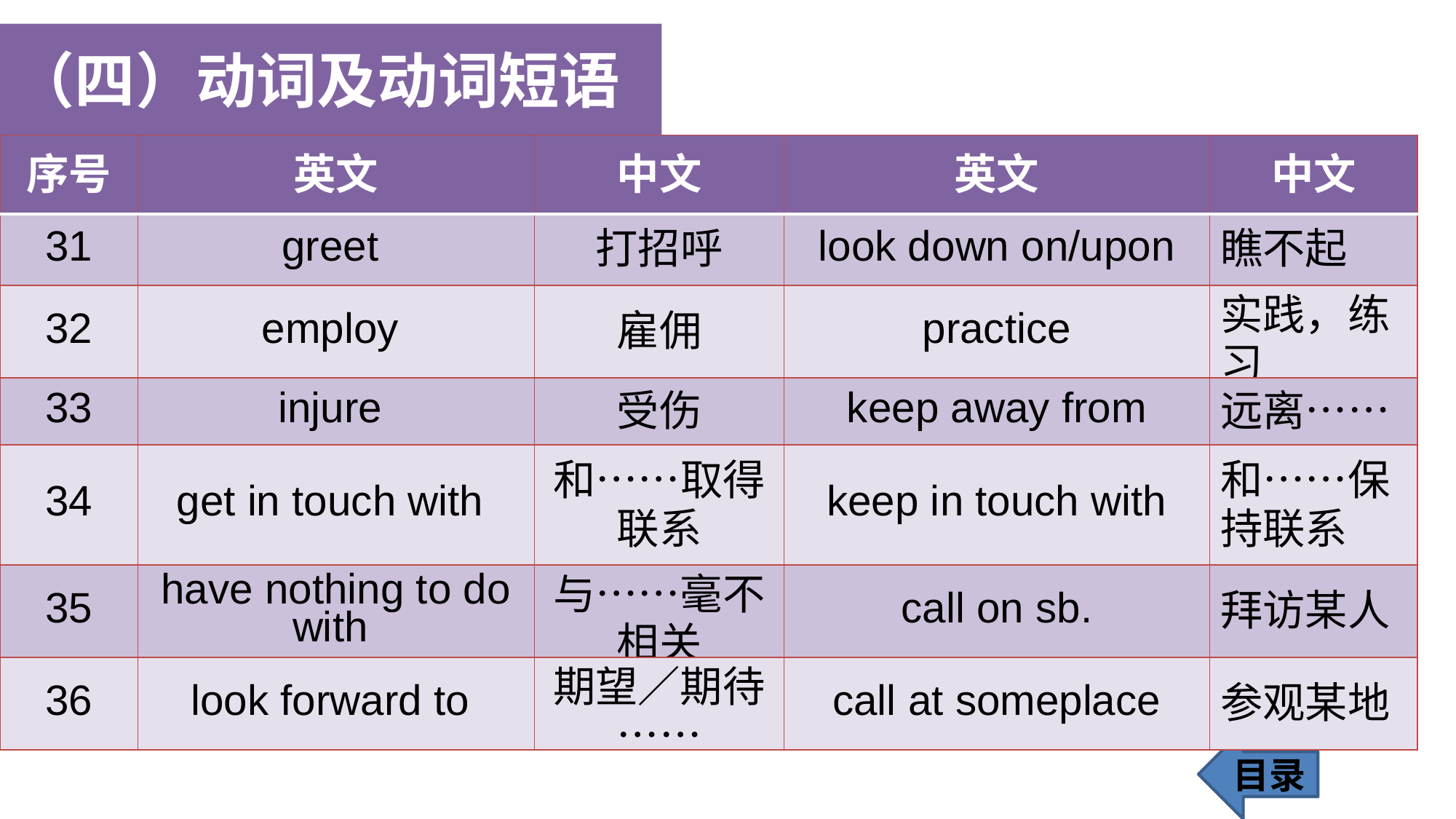

（四）动词及动词短语
| 序号 | 英文 | 中文 | 英文 | 中文 |
| --- | --- | --- | --- | --- |
| 31 | greet | 打招呼 | look down on/upon | 瞧不起 |
| 32 | employ | 雇佣 | practice | 实践，练习 |
| 33 | injure | 受伤 | keep away from | 远离…… |
| 34 | get in touch with | 和……取得联系 | keep in touch with | 和……保持联系 |
| 35 | have nothing to do with | 与……毫不相关 | call on sb. | 拜访某人 |
| 36 | look forward to | 期望／期待…… | call at someplace | 参观某地 |
目录
127